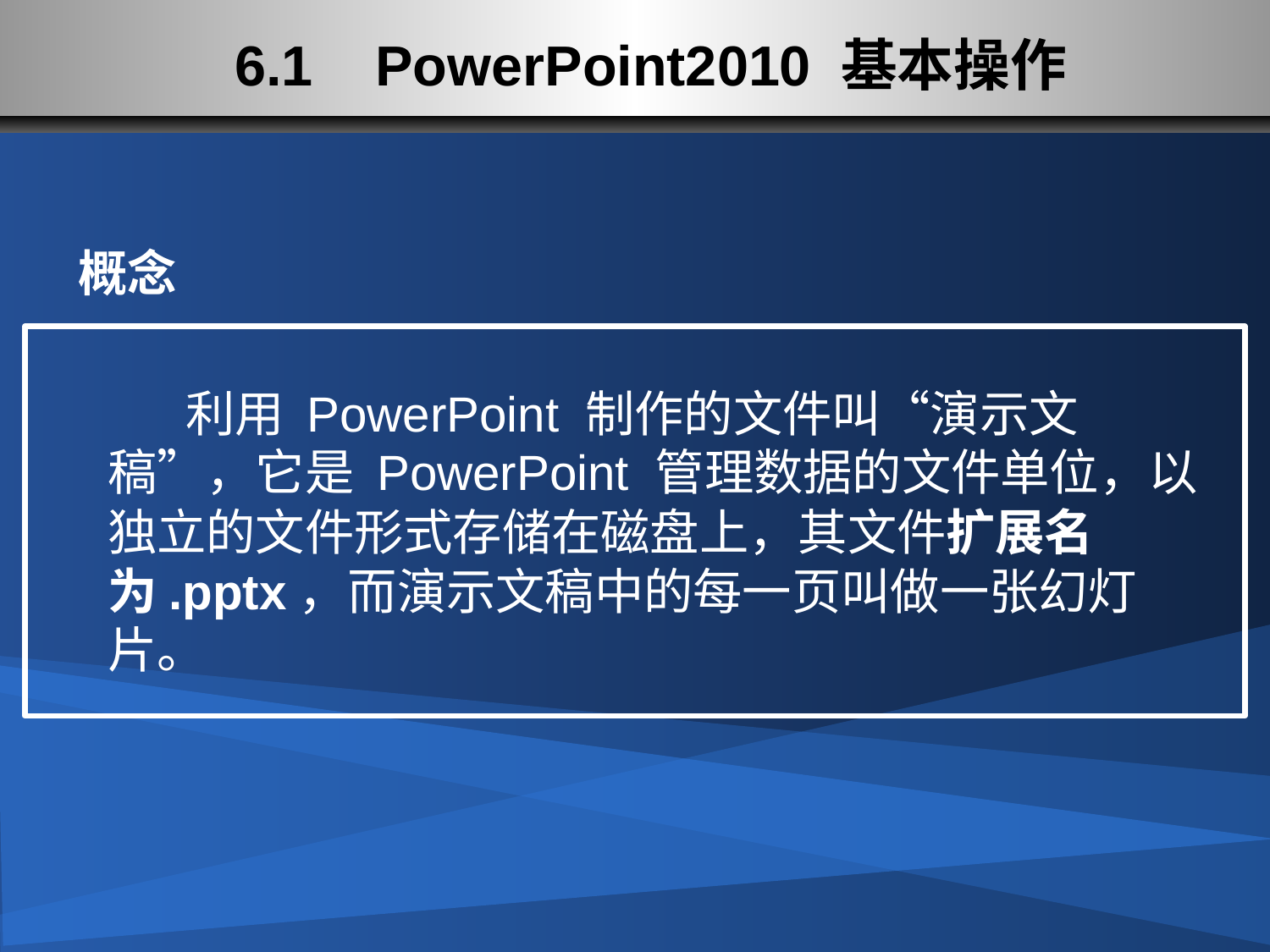

# 6.1    PowerPoint2010 基本操作
概念

      利用 PowerPoint 制作的文件叫“演示文稿”，它是 PowerPoint 管理数据的文件单位，以独立的文件形式存储在磁盘上，其文件扩展名为.pptx，而演示文稿中的每一页叫做一张幻灯片。